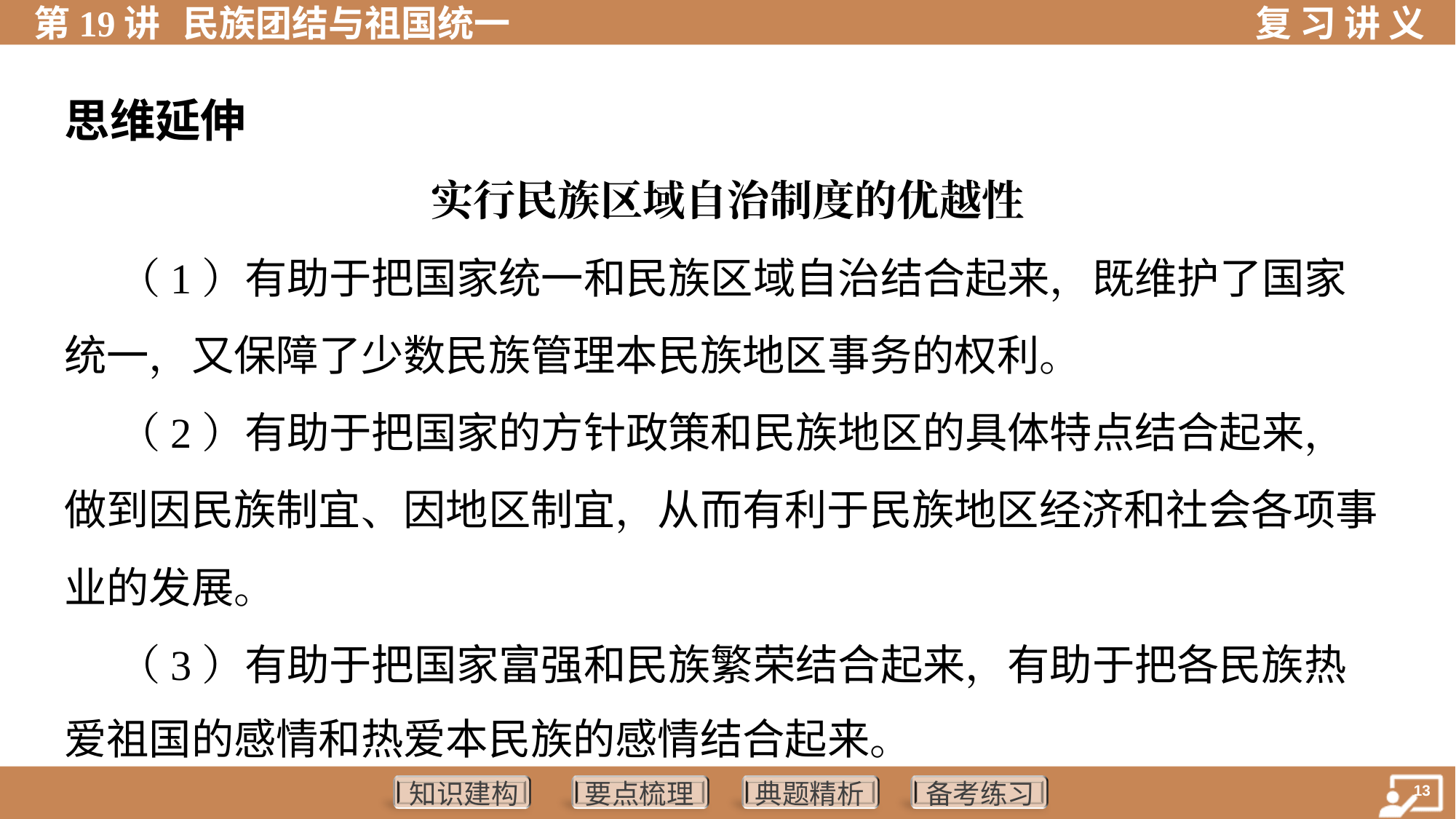

思维延伸
实行民族区域自治制度的优越性
    （1）有助于把国家统一和民族区域自治结合起来，既维护了国家
统一，又保障了少数民族管理本民族地区事务的权利。
    （2）有助于把国家的方针政策和民族地区的具体特点结合起来，
做到因民族制宜、因地区制宜，从而有利于民族地区经济和社会各项事
业的发展。
    （3）有助于把国家富强和民族繁荣结合起来，有助于把各民族热
爱祖国的感情和热爱本民族的感情结合起来。